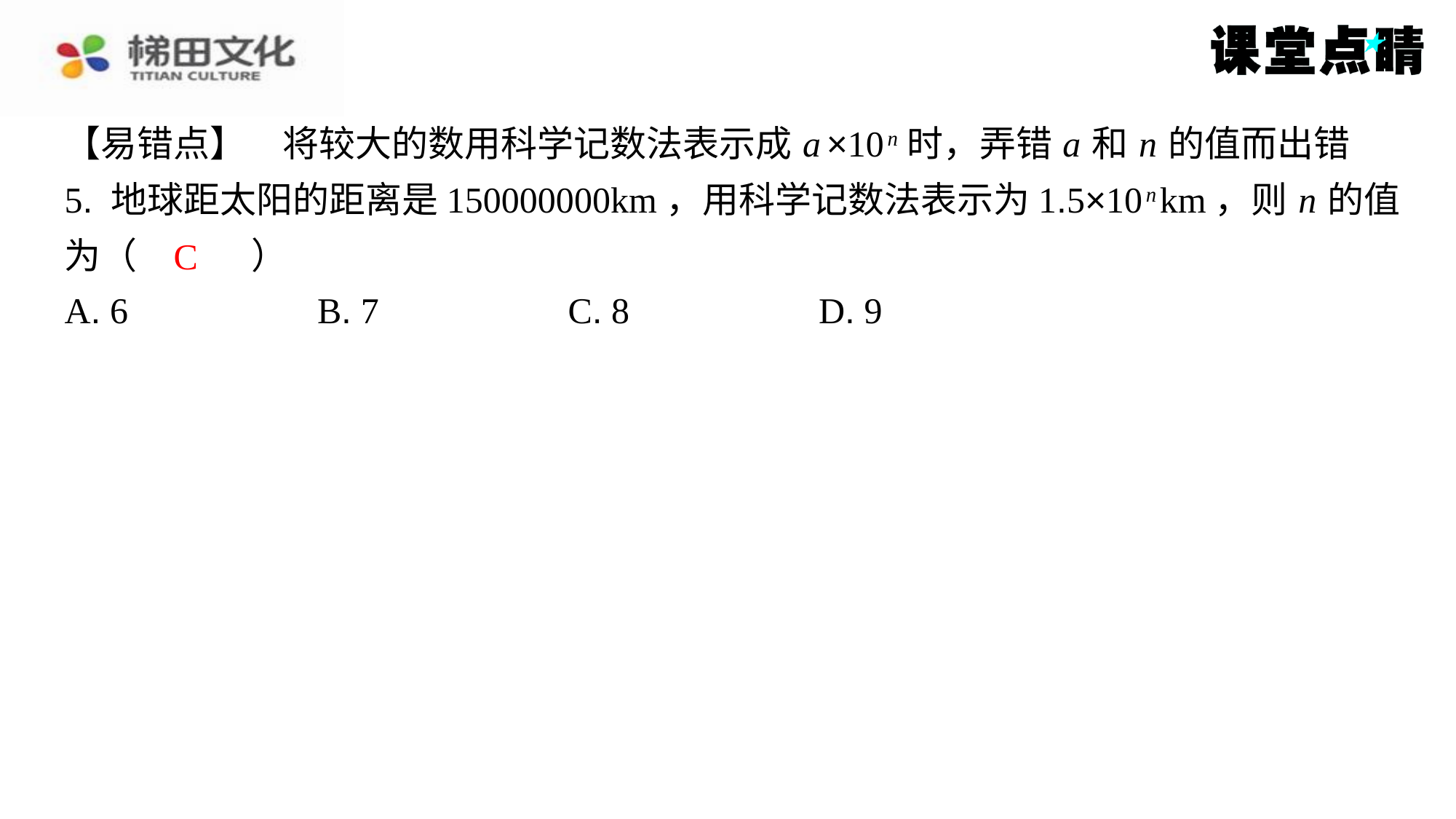

【易错点】　将较大的数用科学记数法表示成 a ×10 n 时，弄错 a 和 n 的值而出错
5. 地球距太阳的距离是150000000km，用科学记数法表示为1.5×10 n km，则 n 的值
为（　C　）
C
| A. 6 | B. 7 | C. 8 | D. 9 |
| --- | --- | --- | --- |